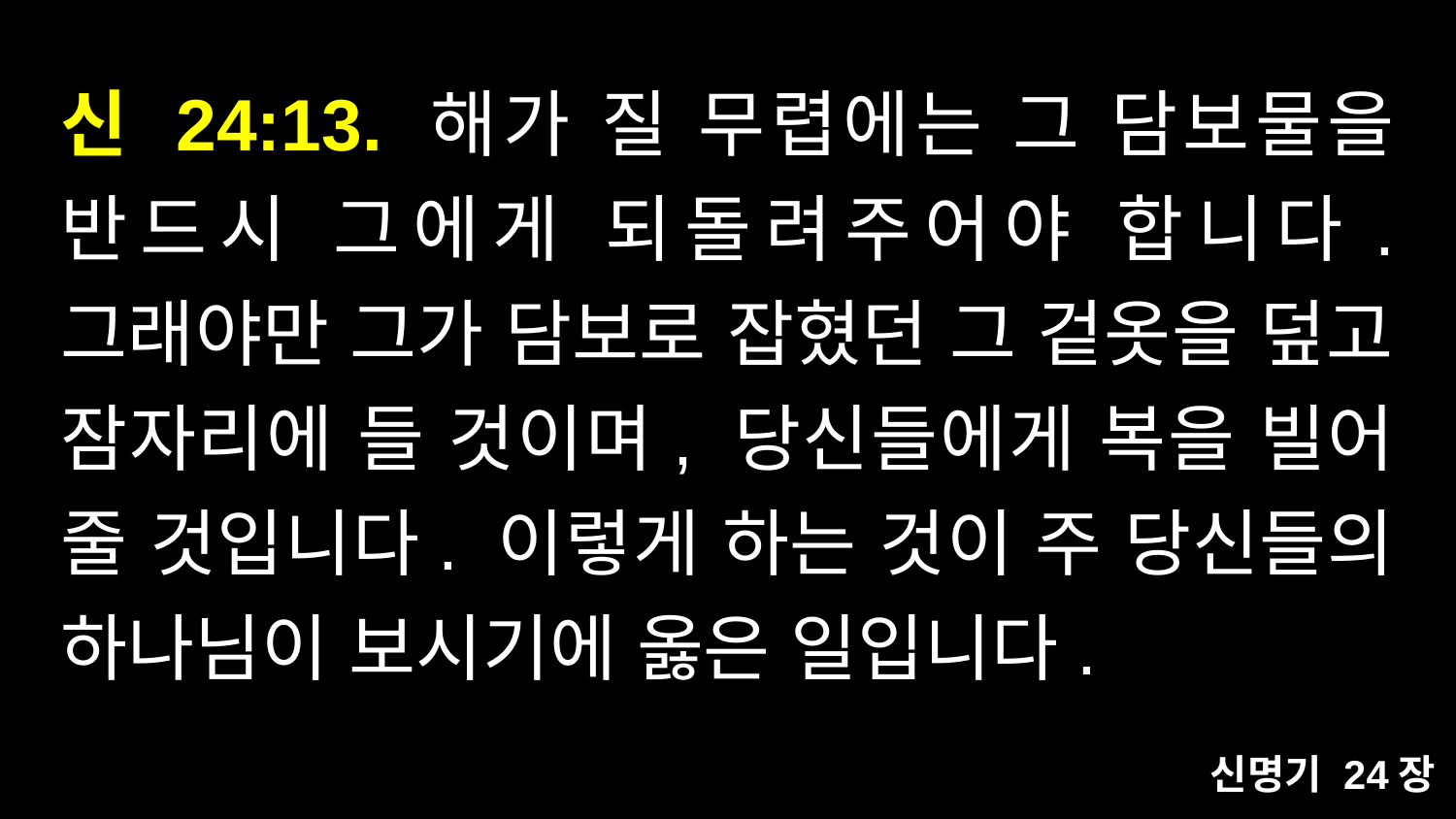

# 신 24:13. 해가 질 무렵에는 그 담보물을 반드시 그에게 되돌려주어야 합니다. 그래야만 그가 담보로 잡혔던 그 겉옷을 덮고 잠자리에 들 것이며, 당신들에게 복을 빌어 줄 것입니다. 이렇게 하는 것이 주 당신들의 하나님이 보시기에 옳은 일입니다.
신명기 24장